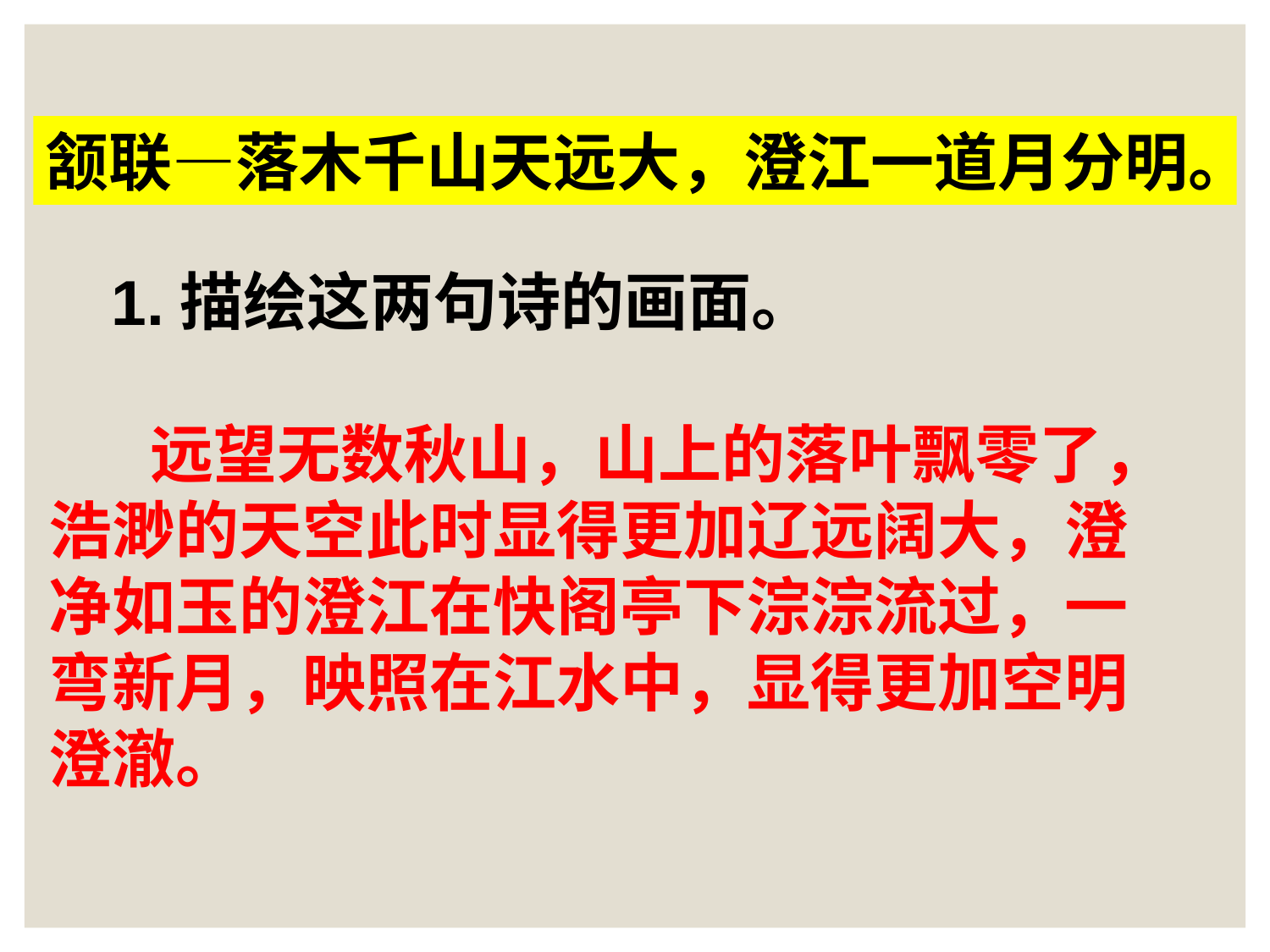

颔联—落木千山天远大，澄江一道月分明。
1.描绘这两句诗的画面。
      远望无数秋山，山上的落叶飘零了，浩渺的天空此时显得更加辽远阔大，澄净如玉的澄江在快阁亭下淙淙流过，一弯新月，映照在江水中，显得更加空明澄澈。